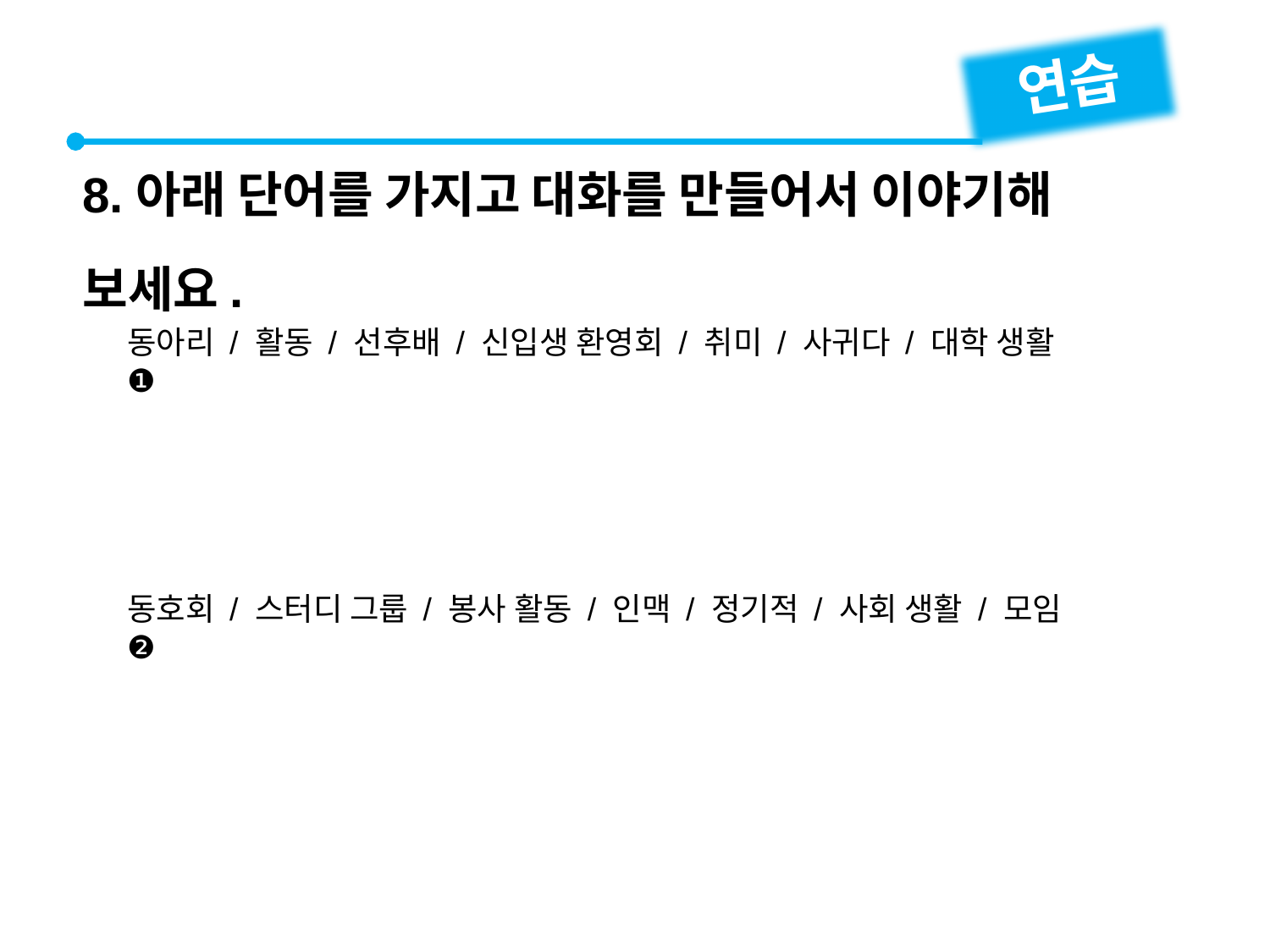

연습
8.아래 단어를 가지고 대화를 만들어서 이야기해 보세요.
동아리 / 활동 / 선후배 / 신입생 환영회 / 취미 / 사귀다 / 대학 생활
❶

동호회 / 스터디 그룹 / 봉사 활동 / 인맥 / 정기적 / 사회 생활 / 모임
❷